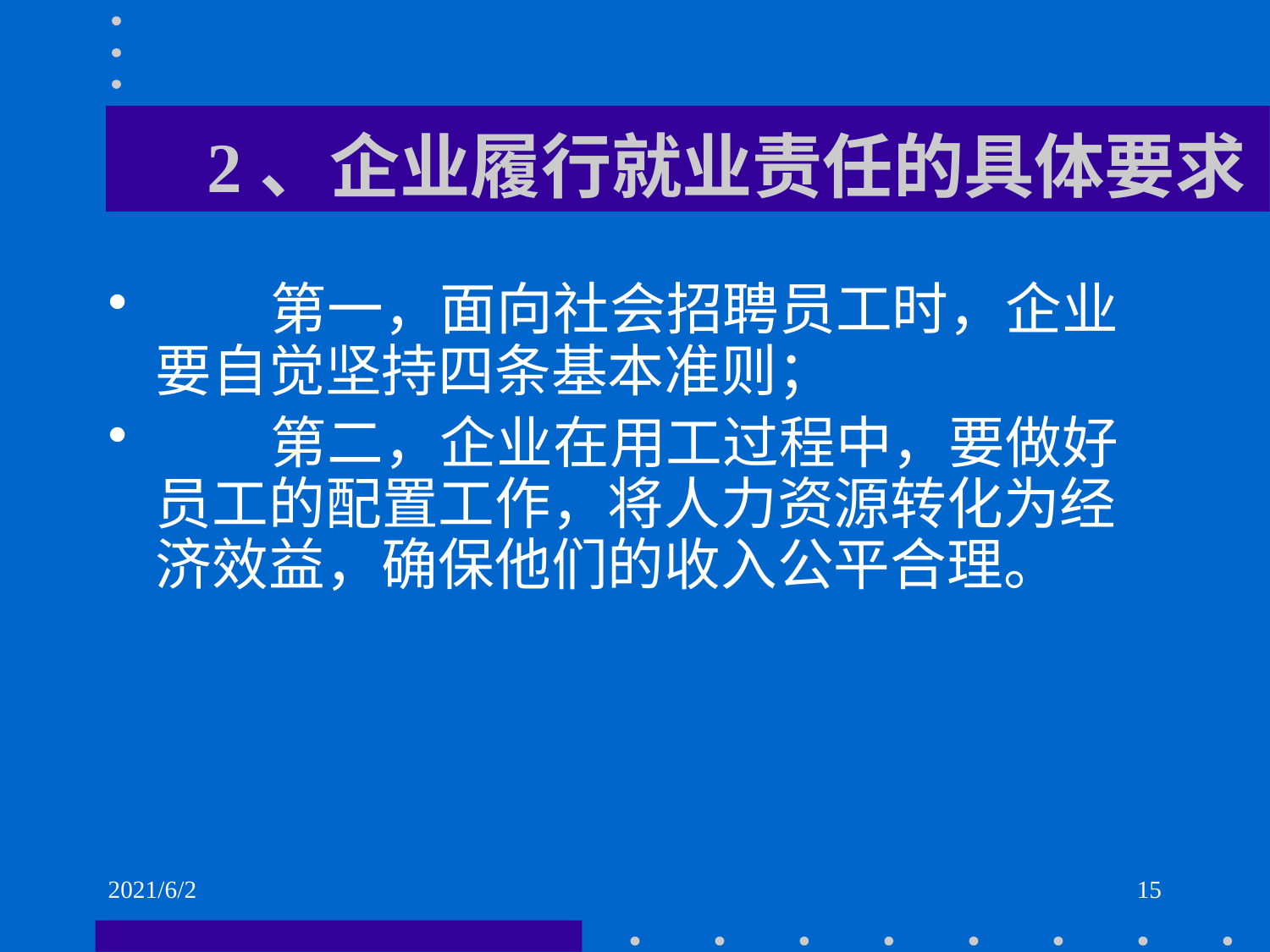

# 2、企业履行就业责任的具体要求
        第一，面向社会招聘员工时，企业要自觉坚持四条基本准则；
        第二，企业在用工过程中，要做好员工的配置工作，将人力资源转化为经济效益，确保他们的收入公平合理。
2021/6/2
15